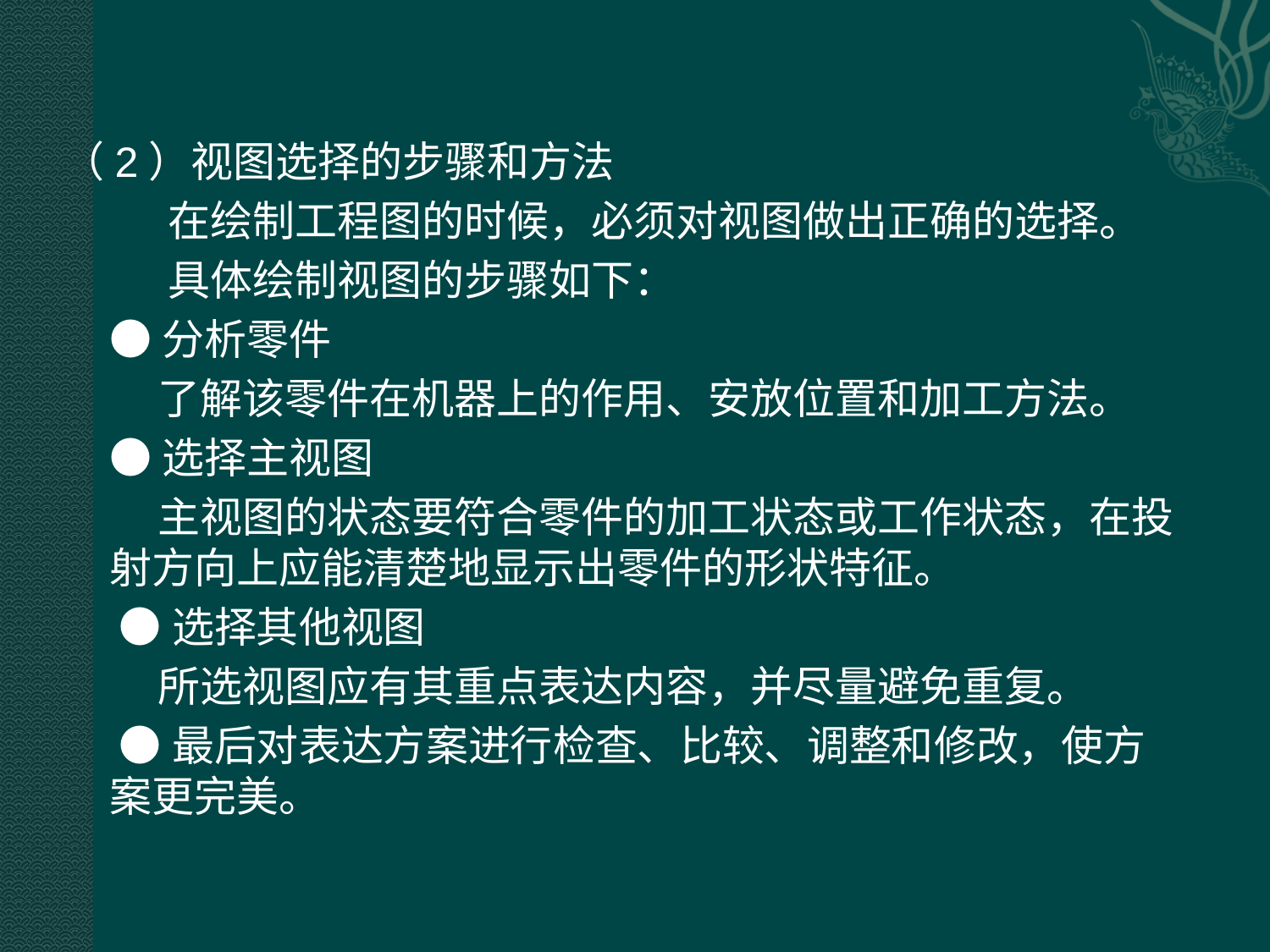

（2）视图选择的步骤和方法
          在绘制工程图的时候，必须对视图做出正确的选择。
          具体绘制视图的步骤如下：
     ●分析零件
         了解该零件在机器上的作用、安放位置和加工方法。
     ●选择主视图
         主视图的状态要符合零件的加工状态或工作状态，在投射方向上应能清楚地显示出零件的形状特征。
      ●选择其他视图
         所选视图应有其重点表达内容，并尽量避免重复。
      ●最后对表达方案进行检查、比较、调整和修改，使方案更完美。